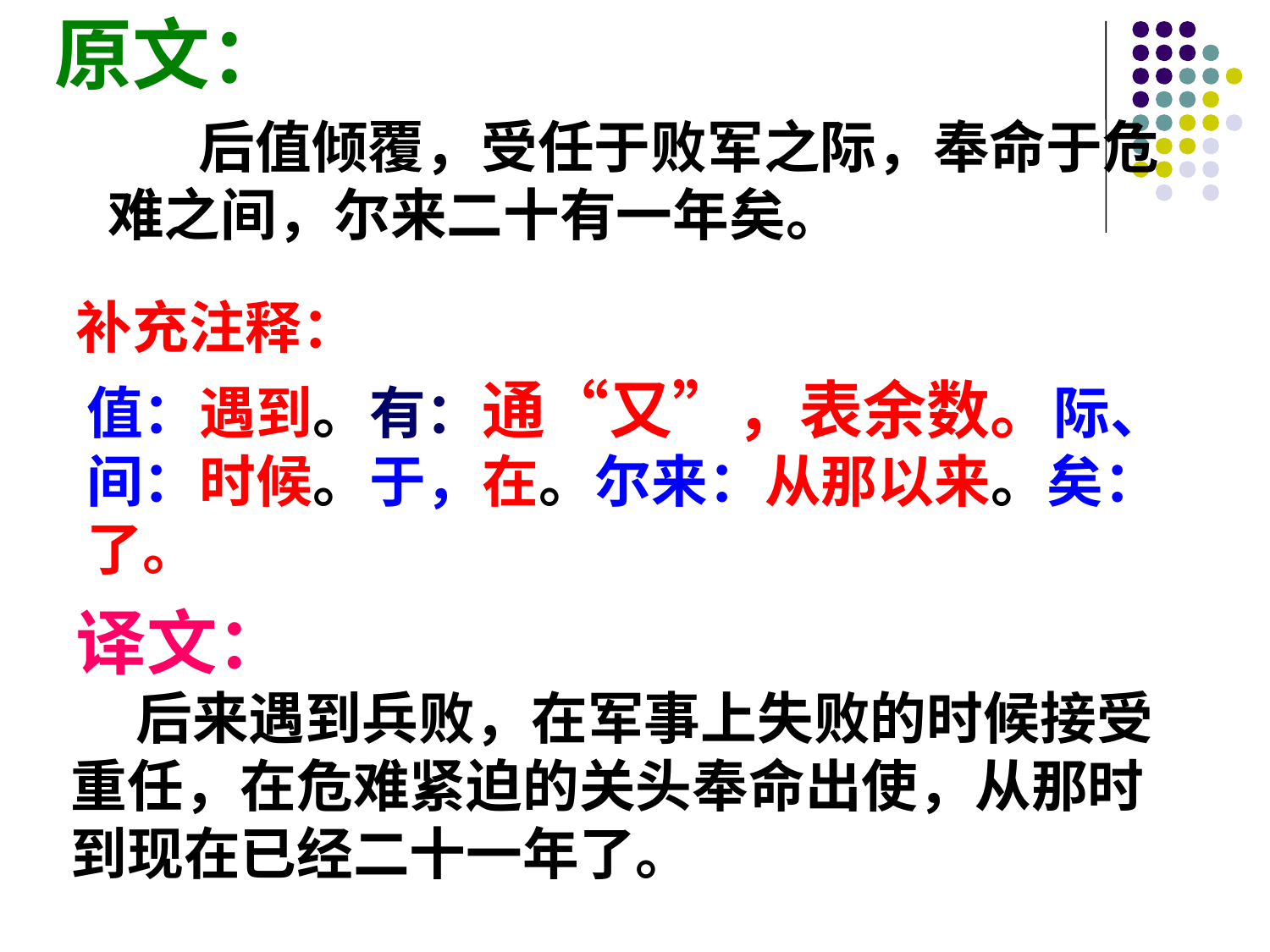

原文：
      后值倾覆，受任于败军之际，奉命于危难之间，尔来二十有一年矣。
补充注释：
值：遇到。有：通“又”，表余数。际、间：时候。于，在。尔来：从那以来。矣：了。
译文：
    后来遇到兵败，在军事上失败的时候接受重任，在危难紧迫的关头奉命出使，从那时到现在已经二十一年了。